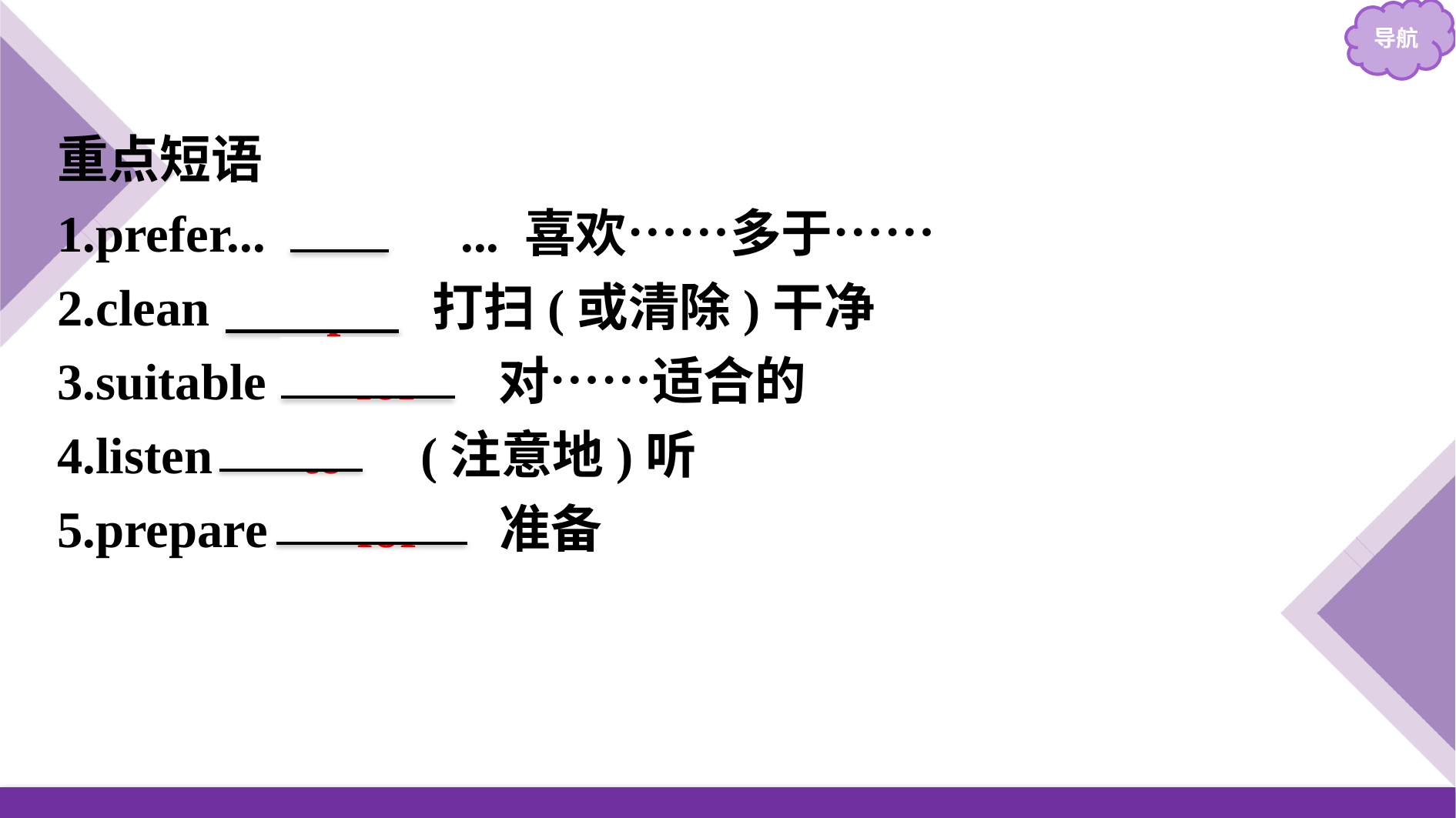

重点短语
1.prefer...　to　... 喜欢……多于……
2.clean 　up　 打扫(或清除)干净
3.suitable 　for　 对……适合的
4.listen 　to　(注意地)听
5.prepare 　for　 准备